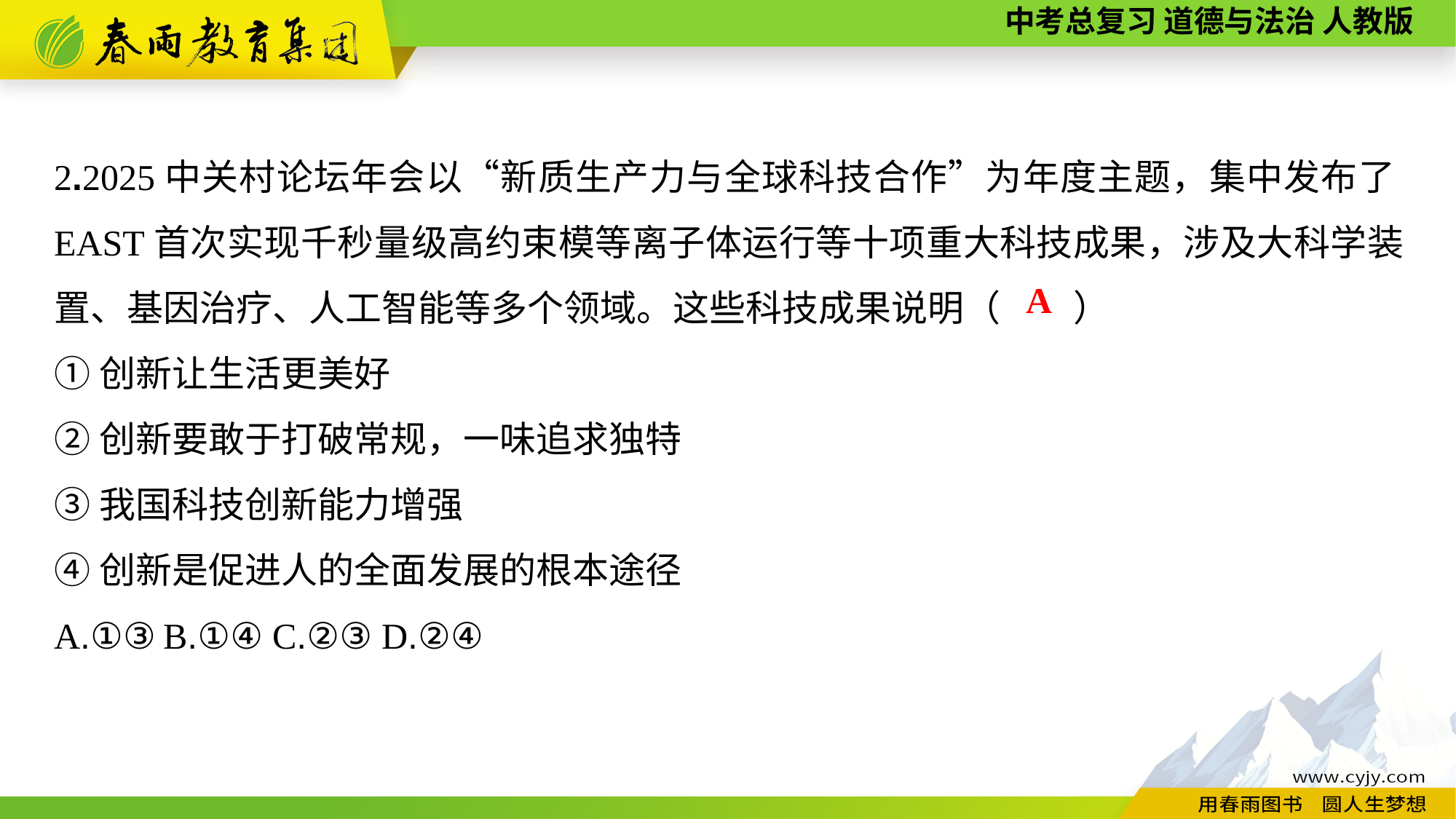

2.2025中关村论坛年会以“新质生产力与全球科技合作”为年度主题，集中发布了EAST首次实现千秒量级高约束模等离子体运行等十项重大科技成果，涉及大科学装置、基因治疗、人工智能等多个领域。这些科技成果说明（　　）
①创新让生活更美好
②创新要敢于打破常规，一味追求独特
③我国科技创新能力增强
④创新是促进人的全面发展的根本途径
A.①③	B.①④	C.②③	D.②④
A